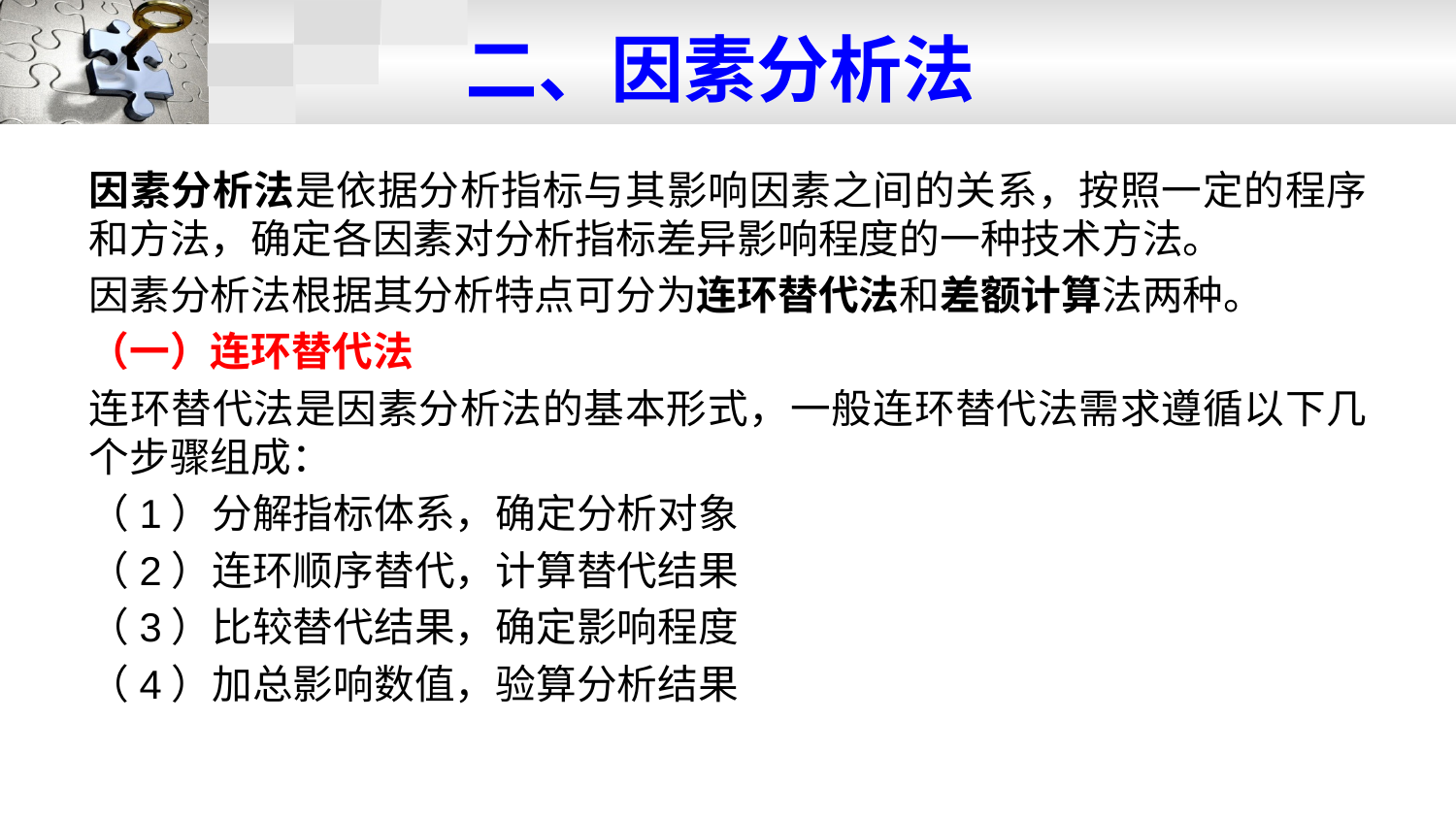

# 二、因素分析法
因素分析法是依据分析指标与其影响因素之间的关系，按照一定的程序和方法，确定各因素对分析指标差异影响程度的一种技术方法。
因素分析法根据其分析特点可分为连环替代法和差额计算法两种。
（一）连环替代法
连环替代法是因素分析法的基本形式，一般连环替代法需求遵循以下几个步骤组成：
（1）分解指标体系，确定分析对象
（2）连环顺序替代，计算替代结果
（3）比较替代结果，确定影响程度
（4）加总影响数值，验算分析结果